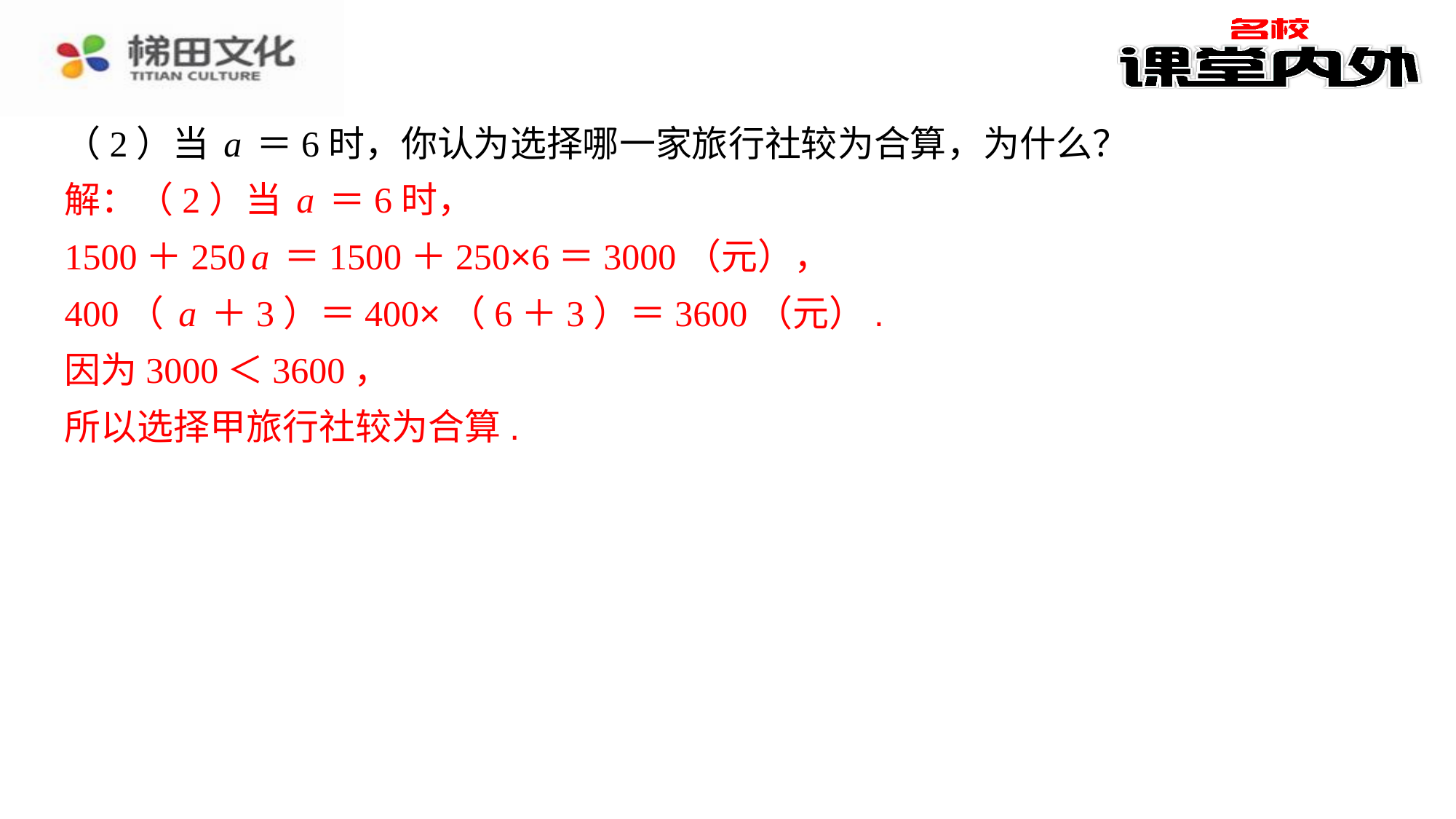

（2）当a＝6时，你认为选择哪一家旅行社较为合算，为什么？
解：（2）当a＝6时，
1500＋250a＝1500＋250×6＝3000（元），
400（a＋3）＝400×（6＋3）＝3600（元）.
因为3000＜3600，
所以选择甲旅行社较为合算.
解：（2）当a＝6时，
1500＋250a＝1500＋250×6＝3000（元），
400（a＋3）＝400×（6＋3）＝3600（元）.
因为3000＜3600，
所以选择甲旅行社较为合算.